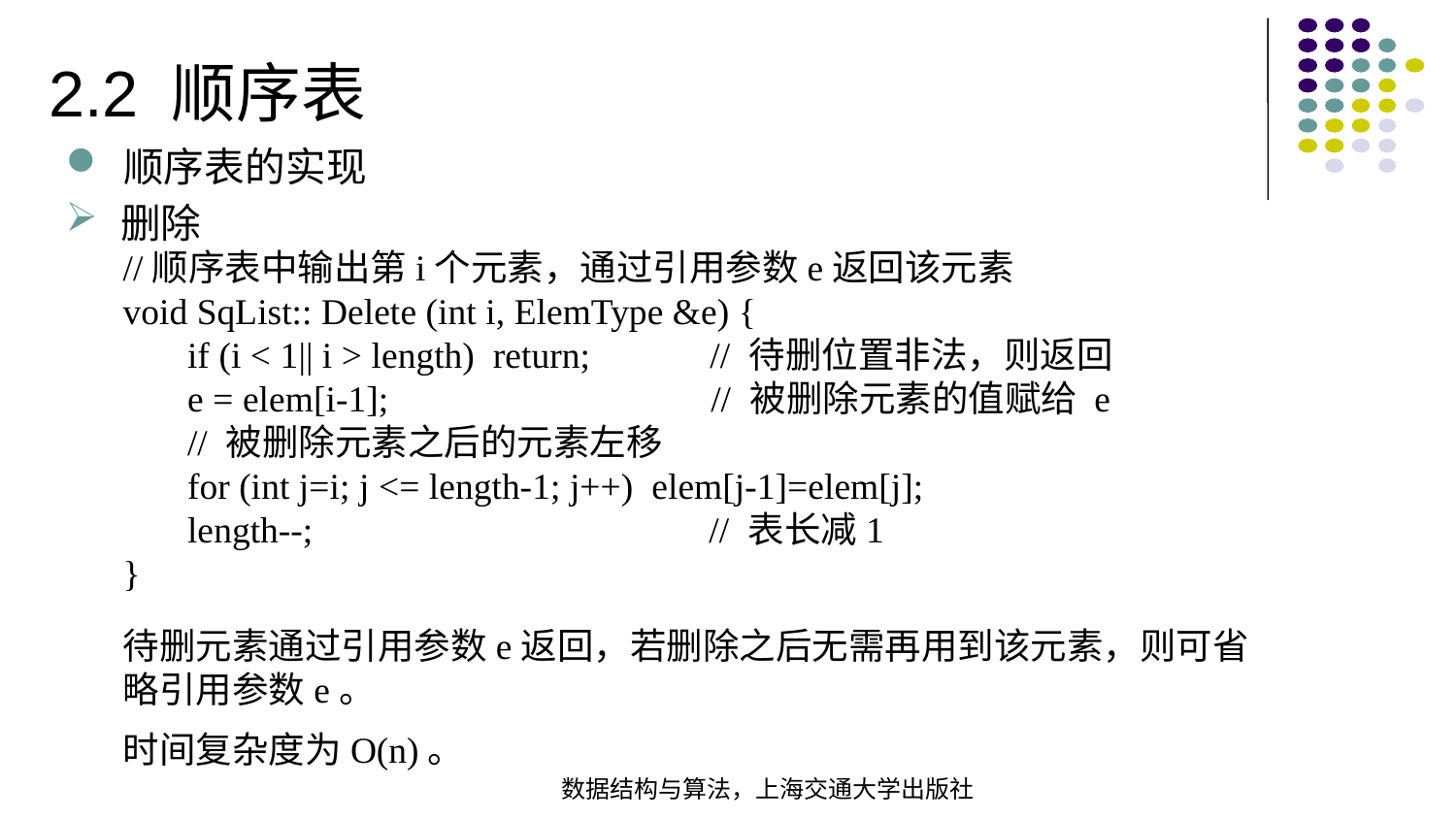

2.2 顺序表
顺序表的实现
删除
//顺序表中输出第i个元素，通过引用参数e返回该元素
void SqList:: Delete (int i, ElemType &e) {
       if (i < 1|| i > length)  return;             // 待删位置非法，则返回
       e = elem[i-1];                                   // 被删除元素的值赋给 e
       // 被删除元素之后的元素左移
       for (int j=i; j <= length-1; j++)  elem[j-1]=elem[j];
       length--;                                           // 表长减1
}
待删元素通过引用参数e返回，若删除之后无需再用到该元素，则可省略引用参数e。
时间复杂度为O(n)。